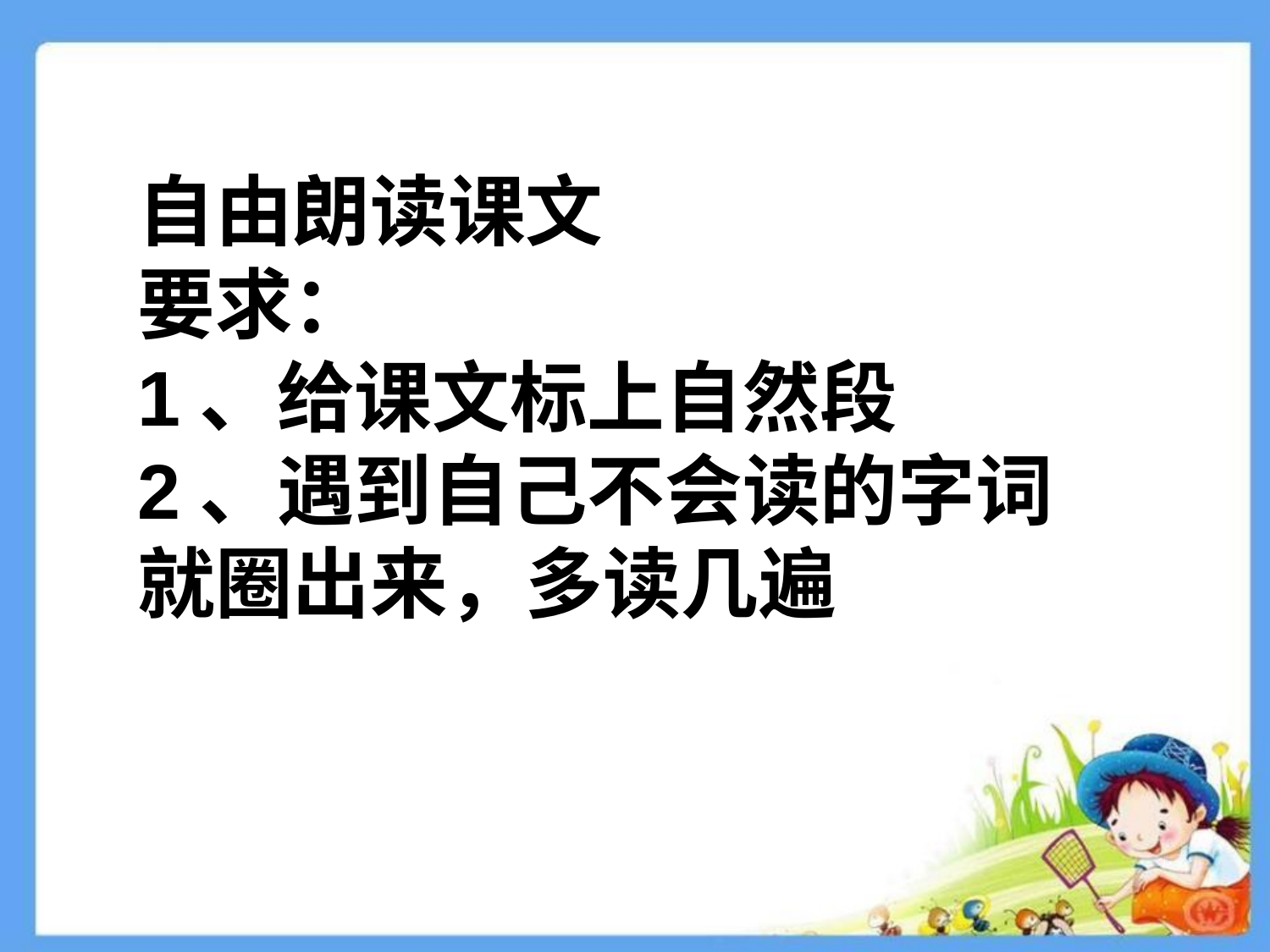

自由朗读课文
要求：
1、给课文标上自然段
2、遇到自己不会读的字词就圈出来，多读几遍